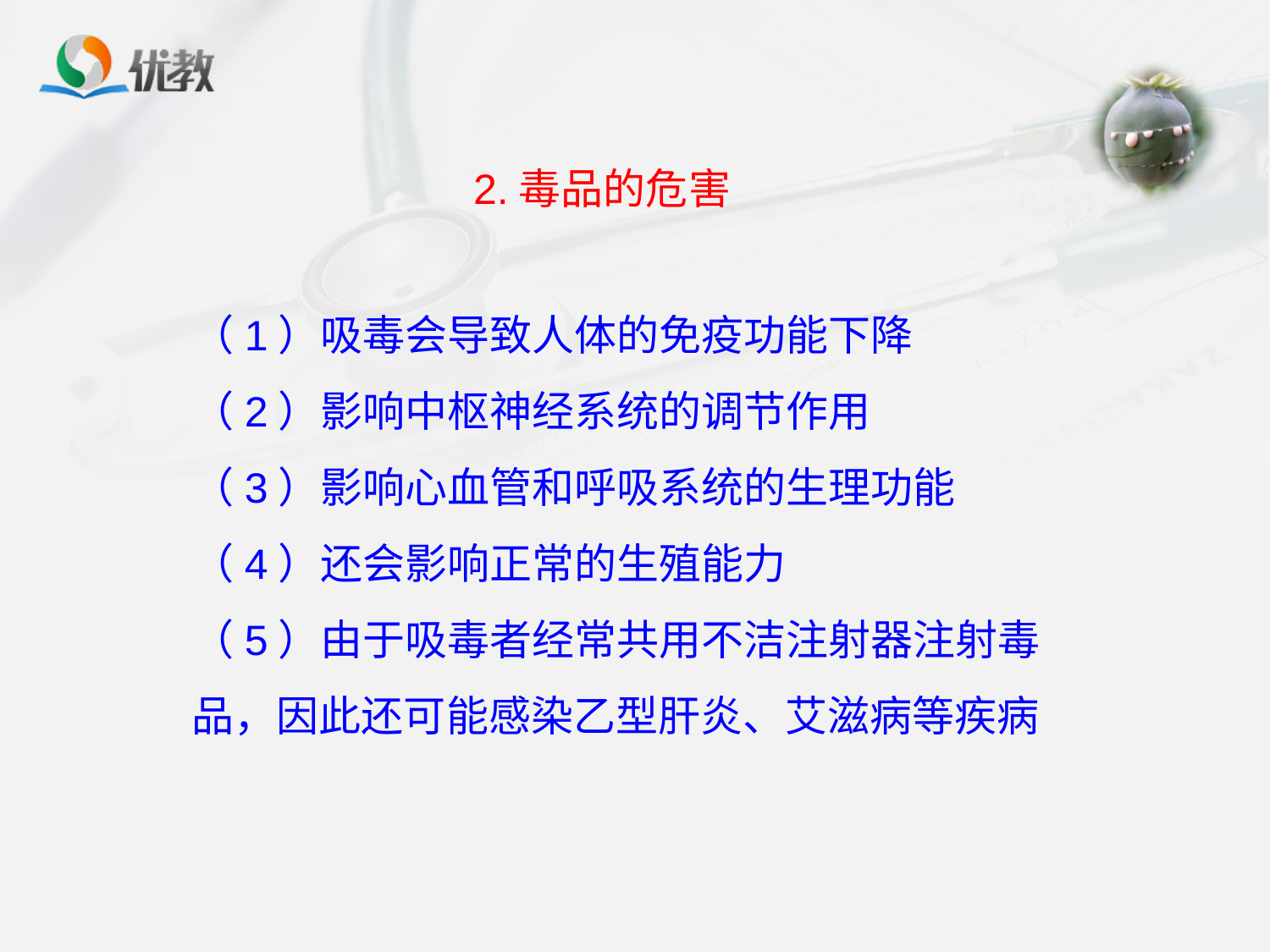

2.毒品的危害
（1）吸毒会导致人体的免疫功能下降
（2）影响中枢神经系统的调节作用
（3）影响心血管和呼吸系统的生理功能
（4）还会影响正常的生殖能力
（5）由于吸毒者经常共用不洁注射器注射毒品，因此还可能感染乙型肝炎、艾滋病等疾病